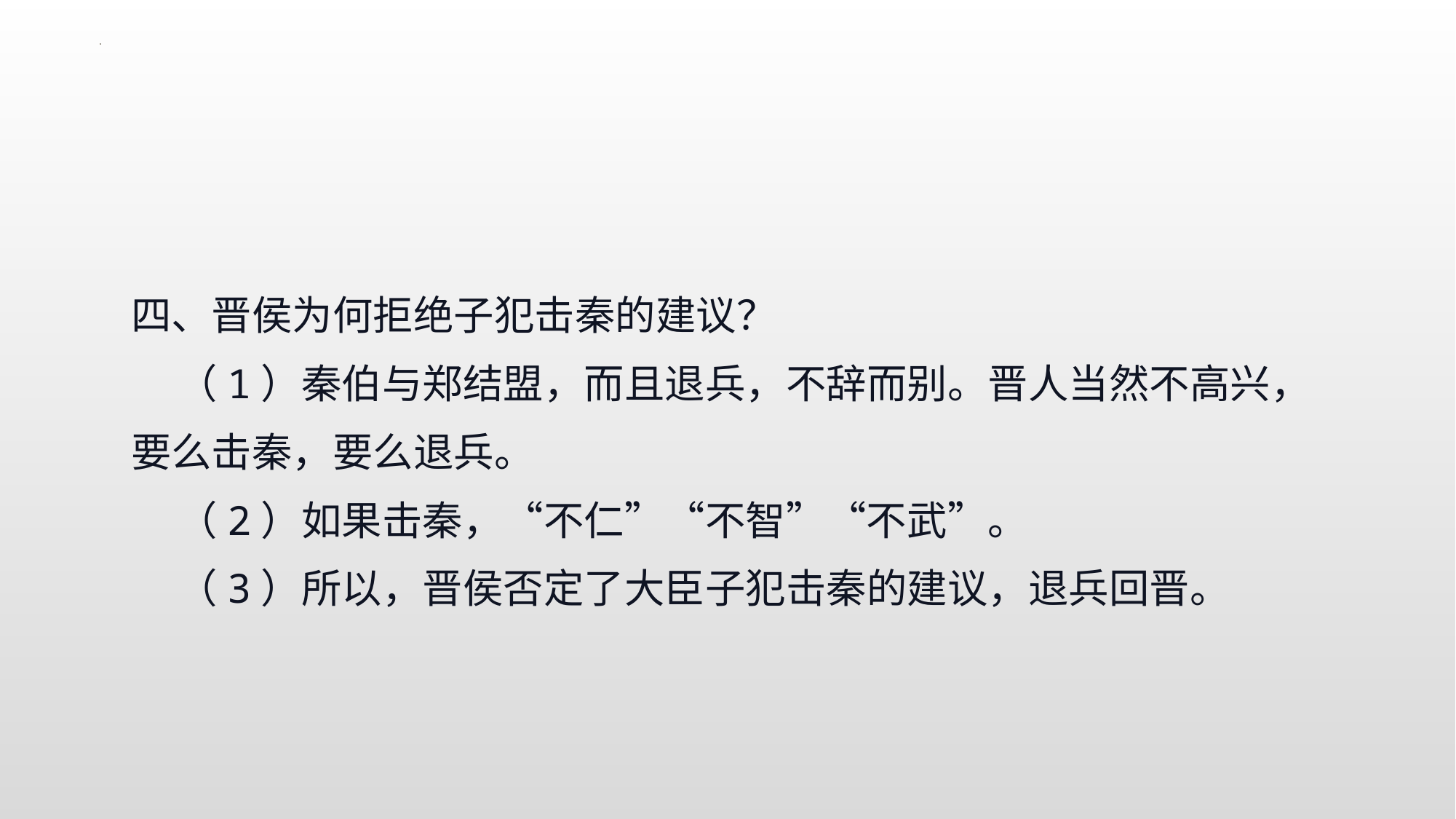

四、晋侯为何拒绝子犯击秦的建议？
    （1）秦伯与郑结盟，而且退兵，不辞而别。晋人当然不高兴，要么击秦，要么退兵。
    （2）如果击秦，“不仁”“不智”“不武”。
    （3）所以，晋侯否定了大臣子犯击秦的建议，退兵回晋。